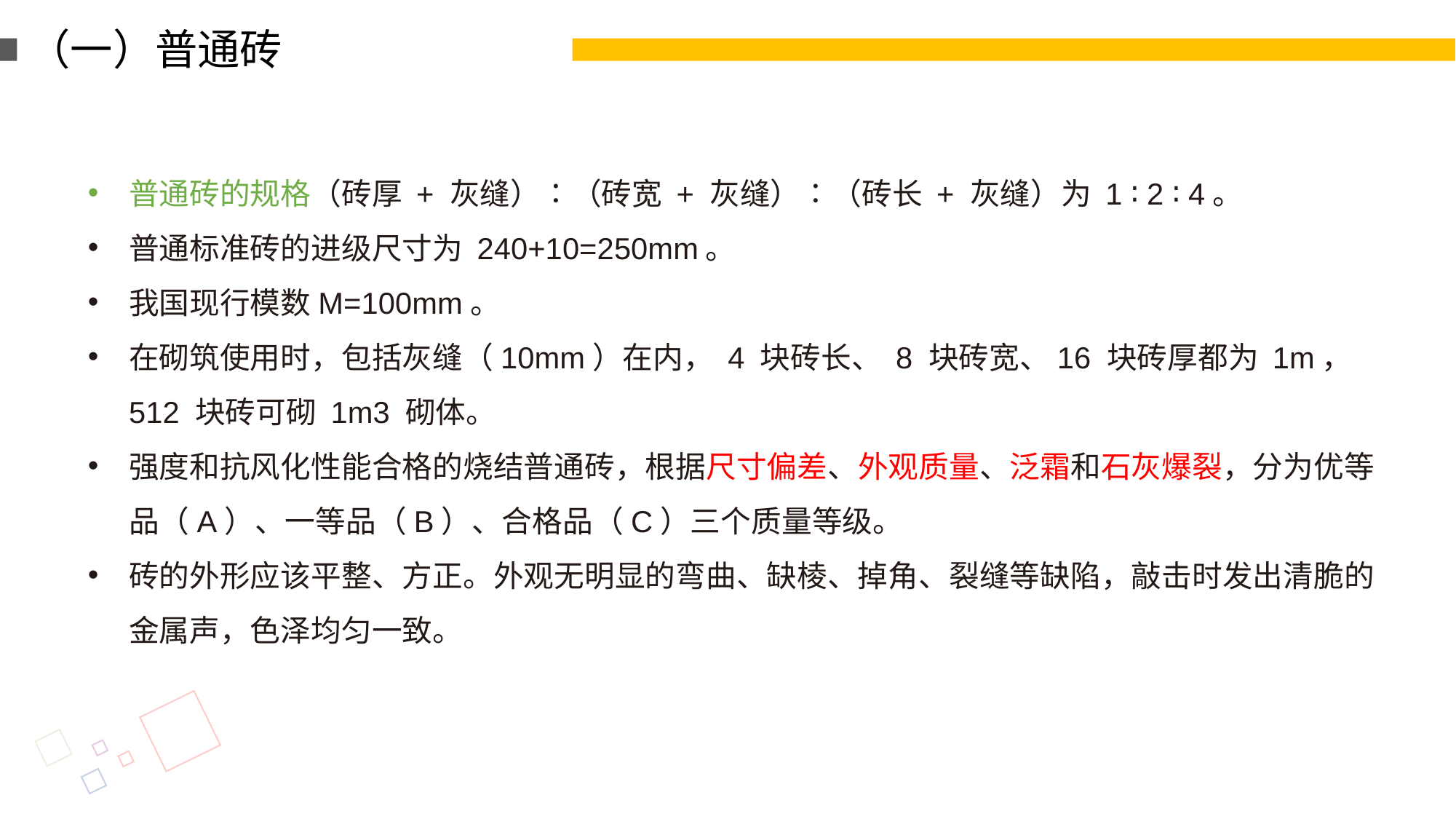

（一）普通砖
普通砖的规格（砖厚 + 灰缝）∶（砖宽 + 灰缝）∶（砖长 + 灰缝）为 1 ∶ 2 ∶ 4。
普通标准砖的进级尺寸为 240+10=250mm。
我国现行模数M=100mm。
在砌筑使用时，包括灰缝（10mm）在内， 4 块砖长、 8 块砖宽、16 块砖厚都为 1m， 512 块砖可砌 1m3 砌体。
强度和抗风化性能合格的烧结普通砖，根据尺寸偏差、外观质量、泛霜和石灰爆裂，分为优等品（A）、一等品（B）、合格品（C）三个质量等级。
砖的外形应该平整、方正。外观无明显的弯曲、缺棱、掉角、裂缝等缺陷，敲击时发出清脆的金属声，色泽均匀一致。